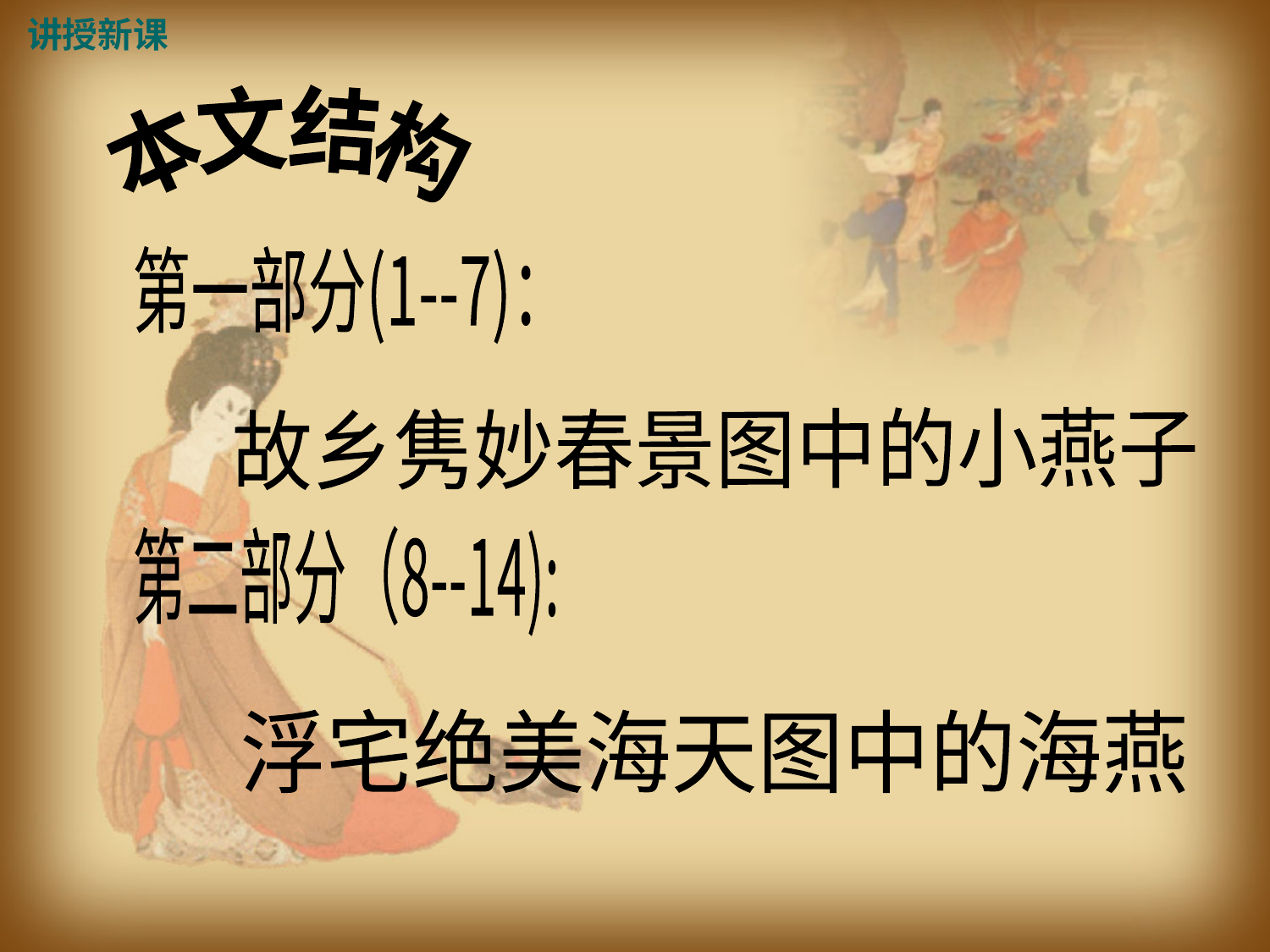

讲授新课
本文结构
第一部分(1--7)：
故乡隽妙春景图中的小燕子
第二部分（8--14):
浮宅绝美海天图中的海燕